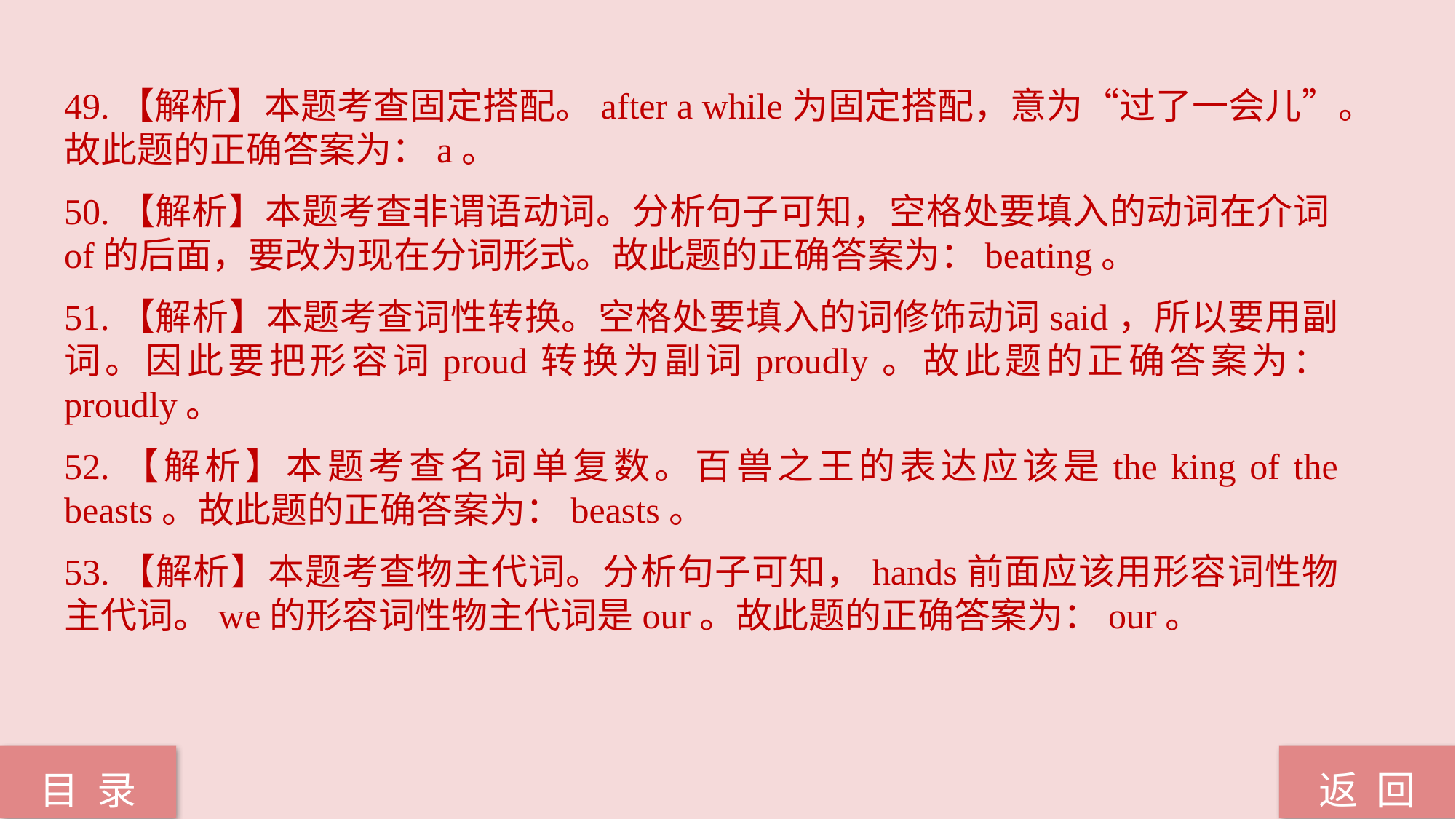

49.【解析】本题考查固定搭配。after a while为固定搭配，意为“过了一会儿”。故此题的正确答案为：a。
50.【解析】本题考查非谓语动词。分析句子可知，空格处要填入的动词在介词of的后面，要改为现在分词形式。故此题的正确答案为：beating。
51.【解析】本题考查词性转换。空格处要填入的词修饰动词said，所以要用副词。因此要把形容词proud转换为副词proudly。故此题的正确答案为：proudly。
52.【解析】本题考查名词单复数。百兽之王的表达应该是the king of the beasts。故此题的正确答案为：beasts。
53.【解析】本题考查物主代词。分析句子可知，hands前面应该用形容词性物主代词。we的形容词性物主代词是our。故此题的正确答案为：our。
返  回